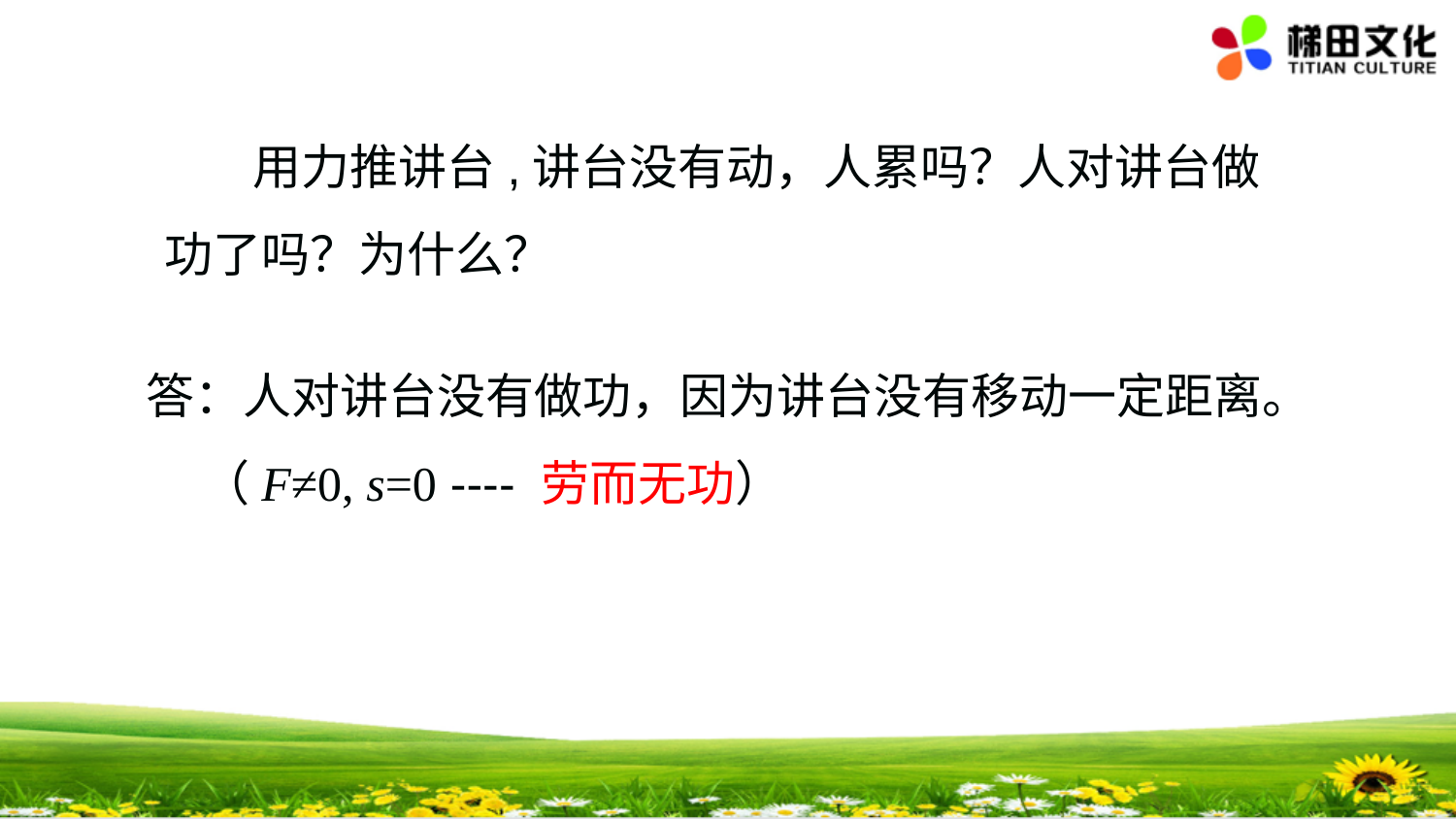

用力推讲台,讲台没有动，人累吗？人对讲台做功了吗？为什么？
答：人对讲台没有做功，因为讲台没有移动一定距离。
    （F≠0, s=0 ---- 劳而无功）